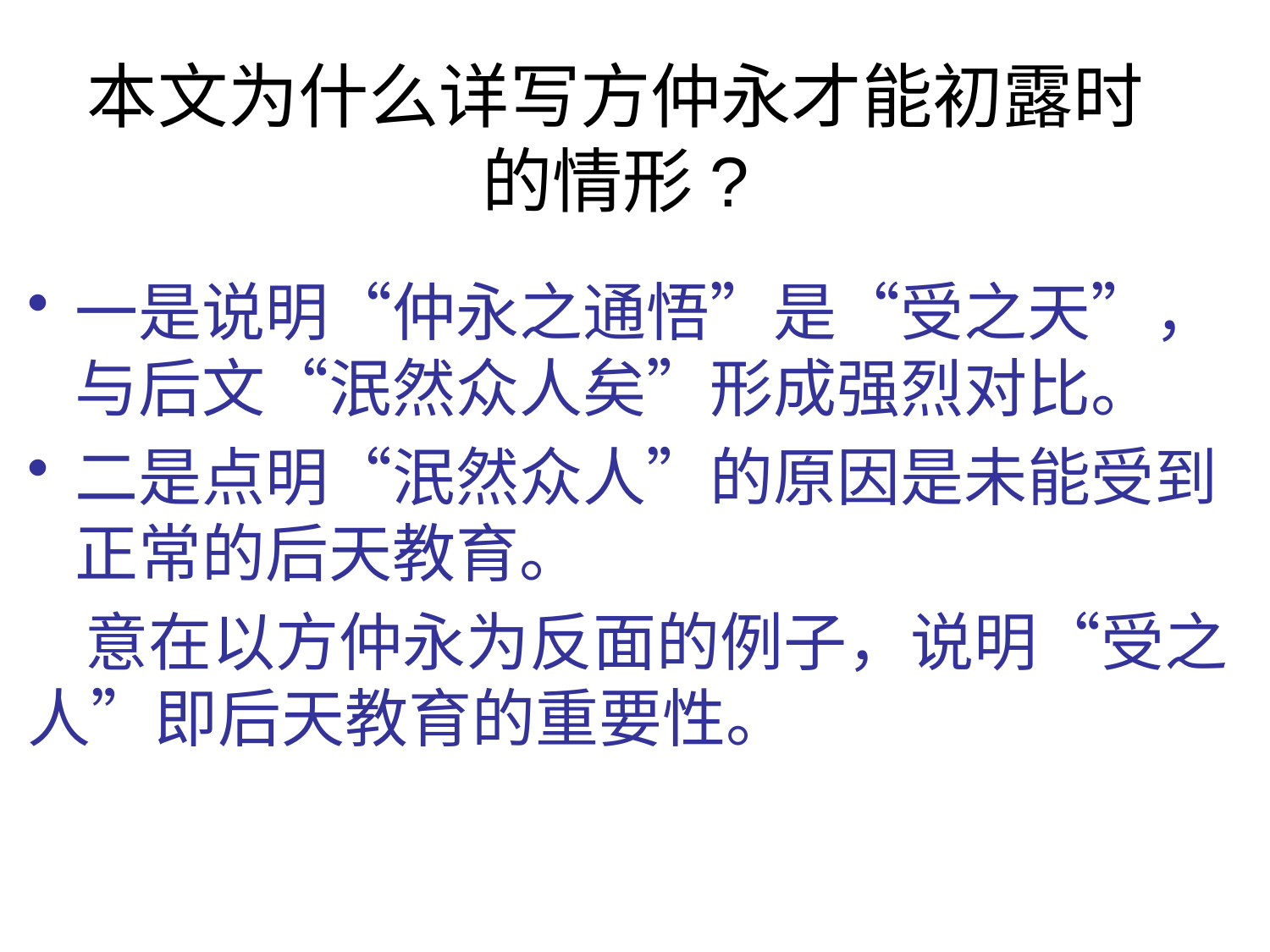

# 本文为什么详写方仲永才能初露时的情形?
一是说明“仲永之通悟”是“受之天”，与后文“泯然众人矣”形成强烈对比。
二是点明“泯然众人”的原因是未能受到正常的后天教育。
   意在以方仲永为反面的例子，说明“受之人”即后天教育的重要性。